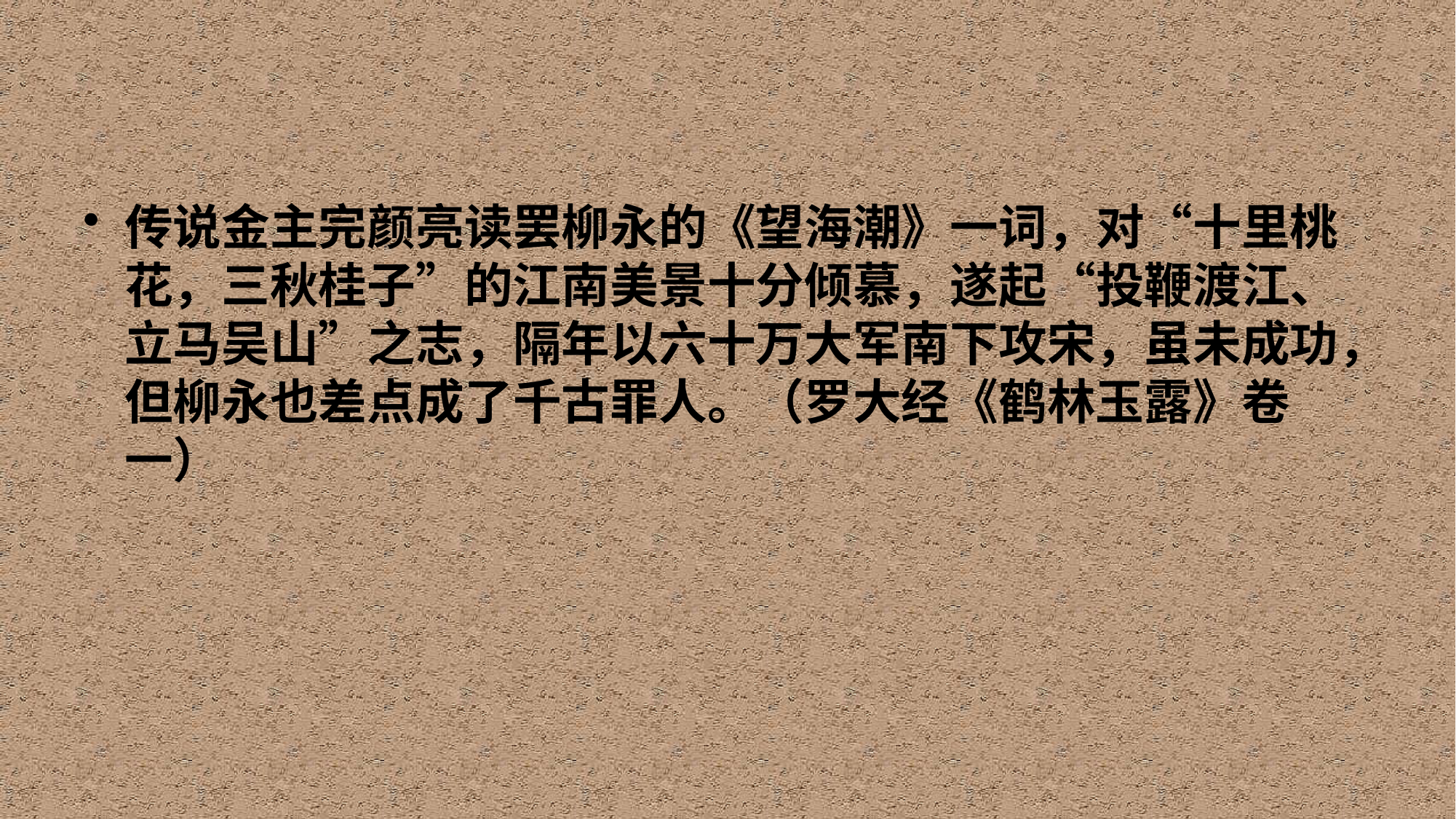

#
传说金主完颜亮读罢柳永的《望海潮》一词，对“十里桃花，三秋桂子”的江南美景十分倾慕，遂起“投鞭渡江、立马吴山”之志，隔年以六十万大军南下攻宋，虽未成功，但柳永也差点成了千古罪人。（罗大经《鹤林玉露》卷一）